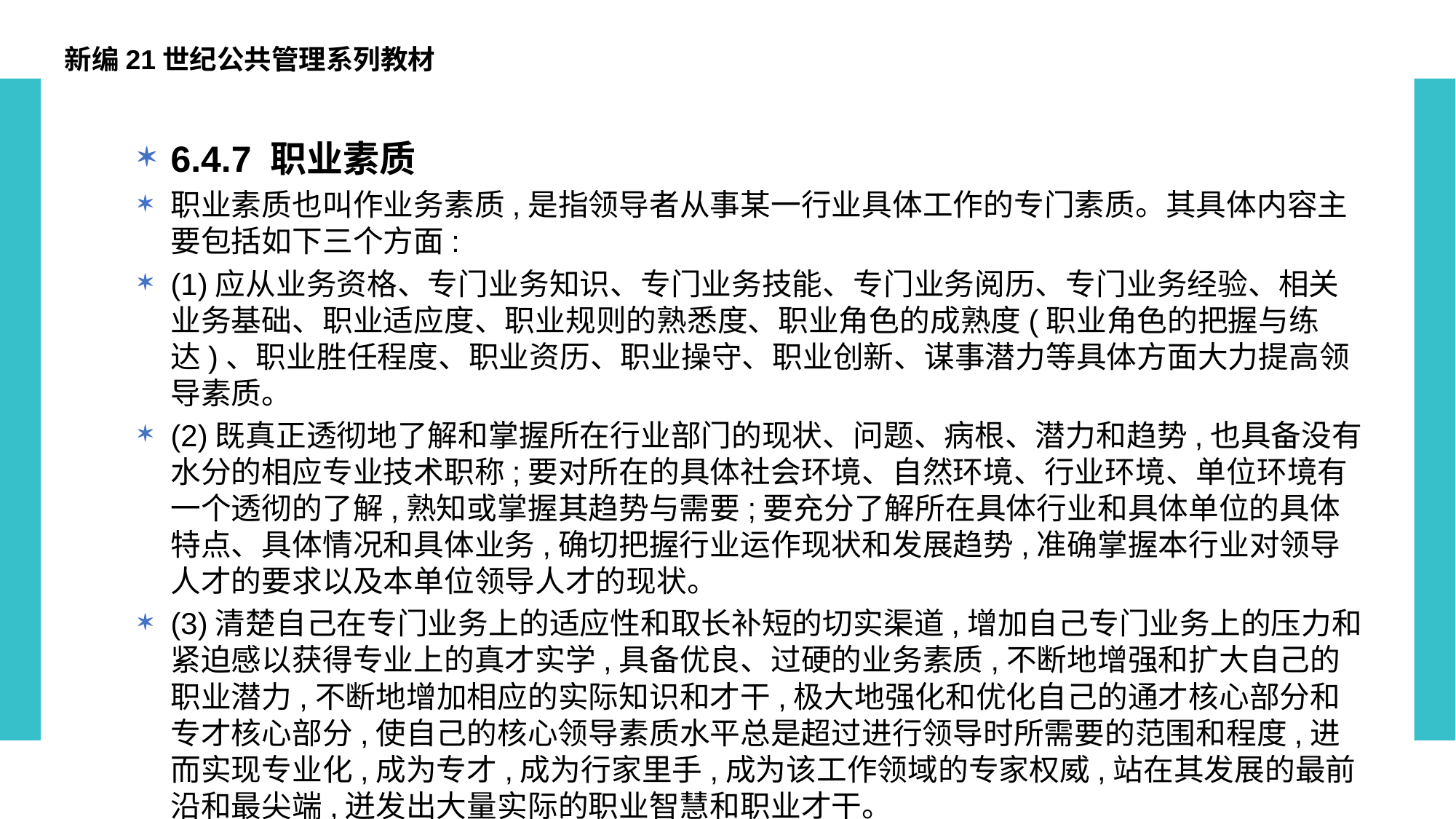

新编21世纪公共管理系列教材
6.4.7 职业素质
职业素质也叫作业务素质,是指领导者从事某一行业具体工作的专门素质。其具体内容主要包括如下三个方面:
(1)应从业务资格、专门业务知识、专门业务技能、专门业务阅历、专门业务经验、相关业务基础、职业适应度、职业规则的熟悉度、职业角色的成熟度(职业角色的把握与练达)、职业胜任程度、职业资历、职业操守、职业创新、谋事潜力等具体方面大力提高领导素质。
(2)既真正透彻地了解和掌握所在行业部门的现状、问题、病根、潜力和趋势,也具备没有水分的相应专业技术职称;要对所在的具体社会环境、自然环境、行业环境、单位环境有一个透彻的了解,熟知或掌握其趋势与需要;要充分了解所在具体行业和具体单位的具体特点、具体情况和具体业务,确切把握行业运作现状和发展趋势,准确掌握本行业对领导人才的要求以及本单位领导人才的现状。
(3)清楚自己在专门业务上的适应性和取长补短的切实渠道,增加自己专门业务上的压力和紧迫感以获得专业上的真才实学,具备优良、过硬的业务素质,不断地增强和扩大自己的职业潜力,不断地增加相应的实际知识和才干,极大地强化和优化自己的通才核心部分和专才核心部分,使自己的核心领导素质水平总是超过进行领导时所需要的范围和程度,进而实现专业化,成为专才,成为行家里手,成为该工作领域的专家权威,站在其发展的最前沿和最尖端,迸发出大量实际的职业智慧和职业才干。